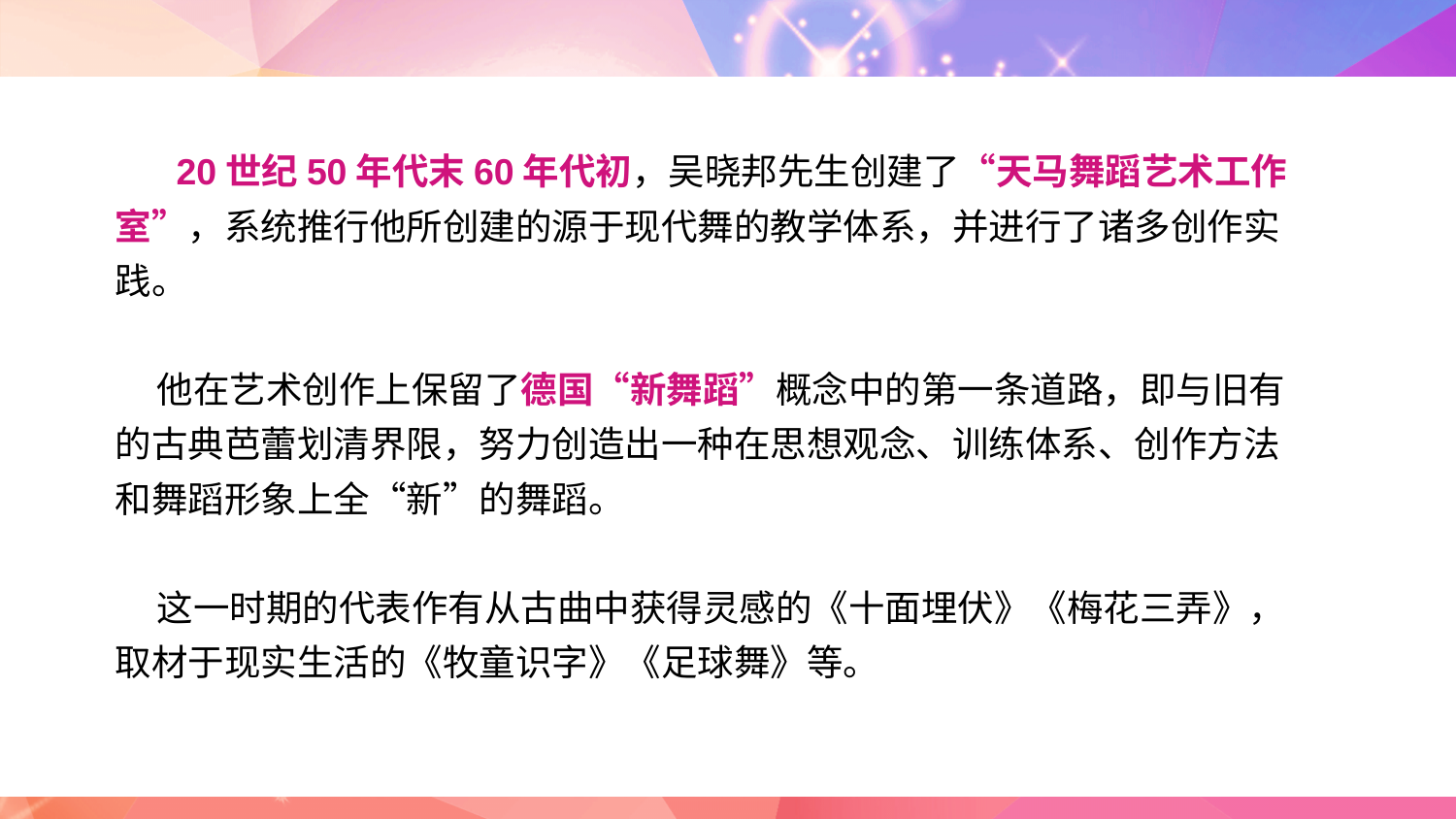

20世纪50年代末60年代初，吴晓邦先生创建了“天马舞蹈艺术工作室”，系统推行他所创建的源于现代舞的教学体系，并进行了诸多创作实践。

    他在艺术创作上保留了德国“新舞蹈”概念中的第一条道路，即与旧有的古典芭蕾划清界限，努力创造出一种在思想观念、训练体系、创作方法和舞蹈形象上全“新”的舞蹈。

    这一时期的代表作有从古曲中获得灵感的《十面埋伏》《梅花三弄》，取材于现实生活的《牧童识字》《足球舞》等。